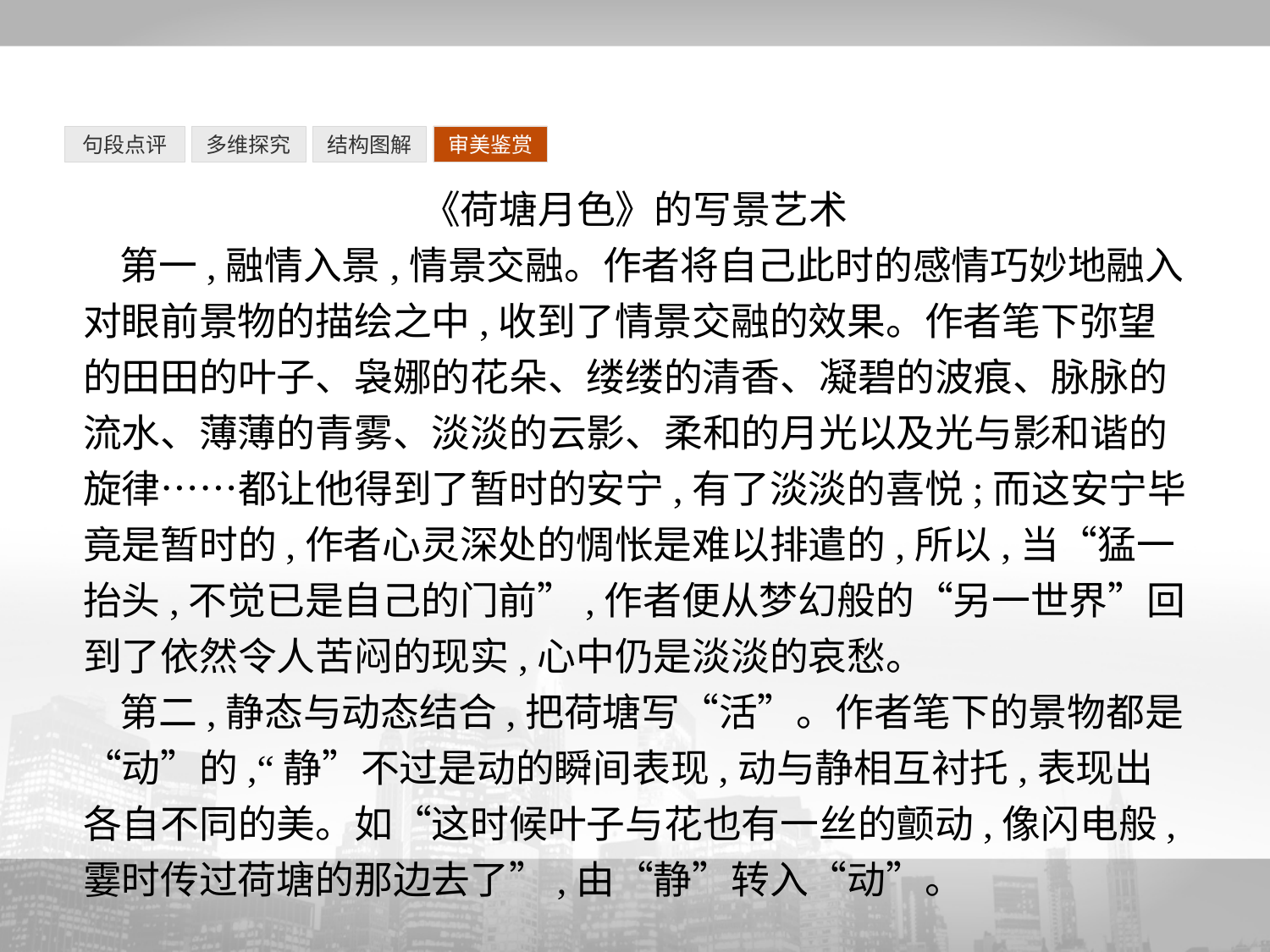

句段点评
多维探究
结构图解
审美鉴赏
《荷塘月色》的写景艺术
第一,融情入景,情景交融。作者将自己此时的感情巧妙地融入对眼前景物的描绘之中,收到了情景交融的效果。作者笔下弥望的田田的叶子、袅娜的花朵、缕缕的清香、凝碧的波痕、脉脉的流水、薄薄的青雾、淡淡的云影、柔和的月光以及光与影和谐的旋律……都让他得到了暂时的安宁,有了淡淡的喜悦;而这安宁毕竟是暂时的,作者心灵深处的惆怅是难以排遣的,所以,当“猛一抬头,不觉已是自己的门前”,作者便从梦幻般的“另一世界”回到了依然令人苦闷的现实,心中仍是淡淡的哀愁。
第二,静态与动态结合,把荷塘写“活”。作者笔下的景物都是“动”的,“静”不过是动的瞬间表现,动与静相互衬托,表现出各自不同的美。如“这时候叶子与花也有一丝的颤动,像闪电般,霎时传过荷塘的那边去了”,由“静”转入“动”。